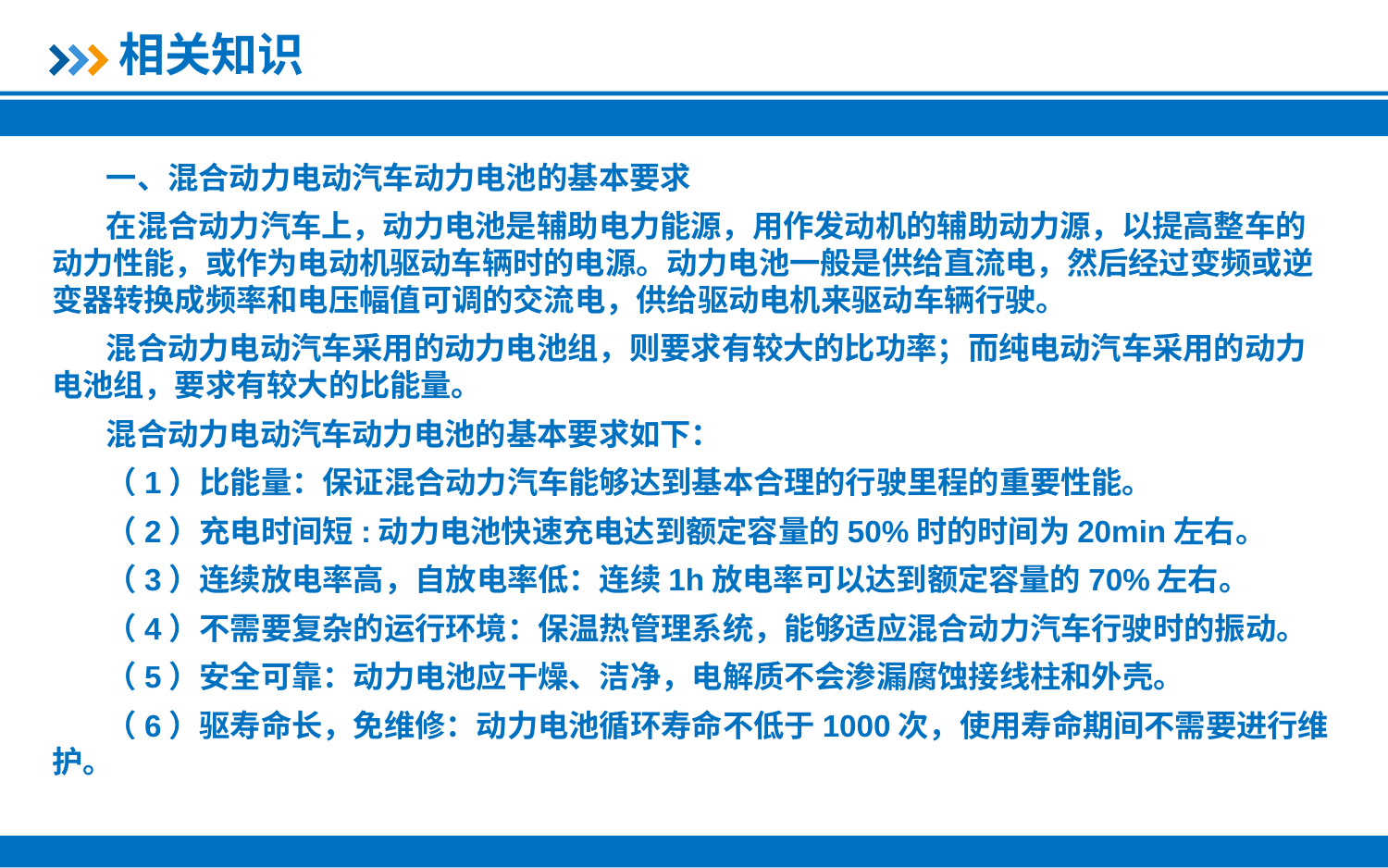

相关知识
一、混合动力电动汽车动力电池的基本要求
在混合动力汽车上，动力电池是辅助电力能源，用作发动机的辅助动力源，以提高整车的动力性能，或作为电动机驱动车辆时的电源。动力电池一般是供给直流电，然后经过变频或逆变器转换成频率和电压幅值可调的交流电，供给驱动电机来驱动车辆行驶。
混合动力电动汽车采用的动力电池组，则要求有较大的比功率；而纯电动汽车采用的动力电池组，要求有较大的比能量。
混合动力电动汽车动力电池的基本要求如下：
（1）比能量：保证混合动力汽车能够达到基本合理的行驶里程的重要性能。
（2）充电时间短:动力电池快速充电达到额定容量的50%时的时间为20min左右。
（3）连续放电率高，自放电率低：连续1h放电率可以达到额定容量的70%左右。
（4）不需要复杂的运行环境：保温热管理系统，能够适应混合动力汽车行驶时的振动。
（5）安全可靠：动力电池应干燥、洁净，电解质不会渗漏腐蚀接线柱和外壳。
（6）驱寿命长，免维修：动力电池循环寿命不低于1000次，使用寿命期间不需要进行维护。